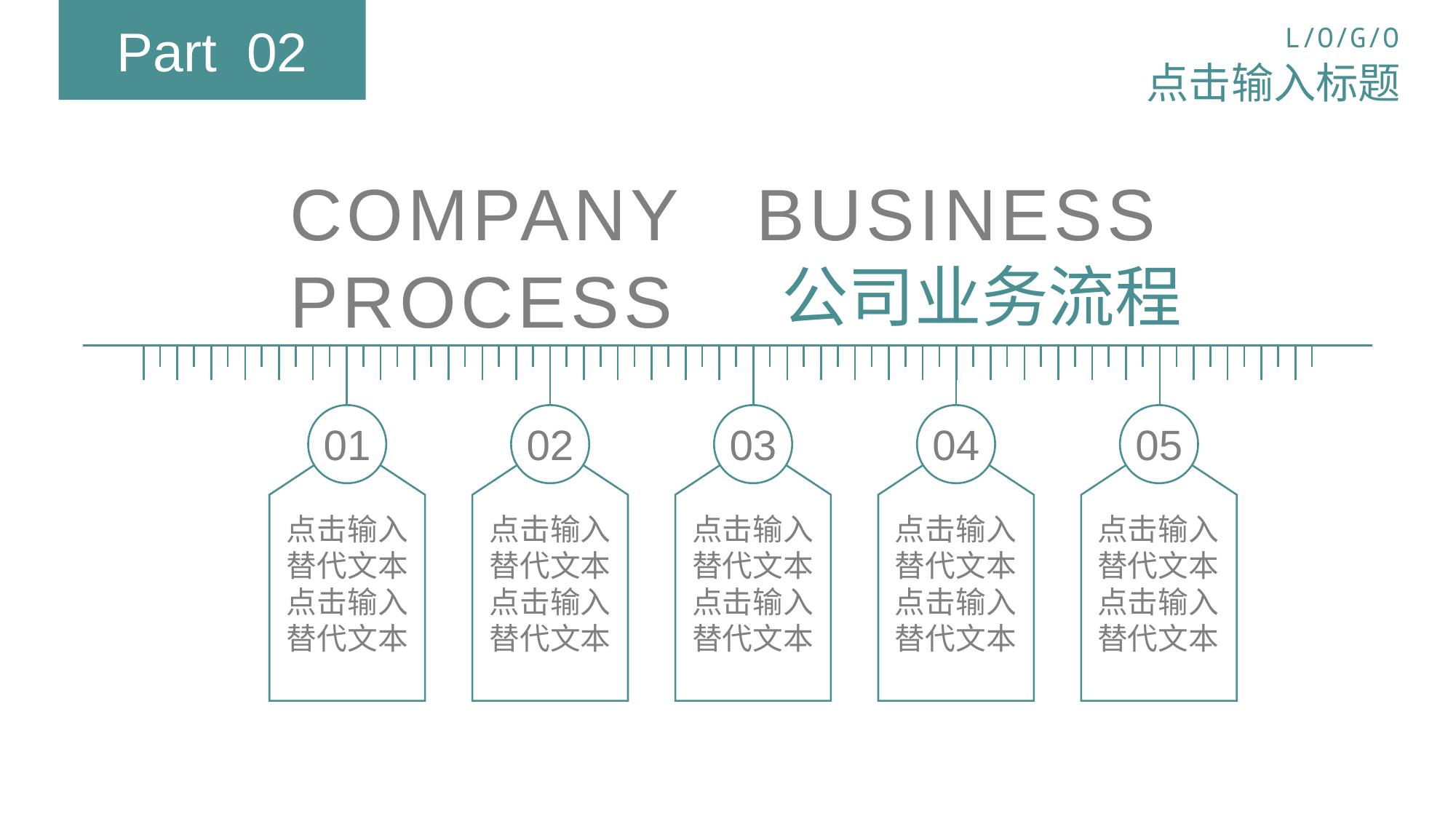

Part  02
L/O/G/O
点击输入标题
COMPANY   BUSINESS PROCESS
公司业务流程

01

02

03

04

05

点击输入替代文本点击输入替代文本
点击输入替代文本点击输入替代文本
点击输入替代文本点击输入替代文本
点击输入替代文本点击输入替代文本
点击输入替代文本点击输入替代文本